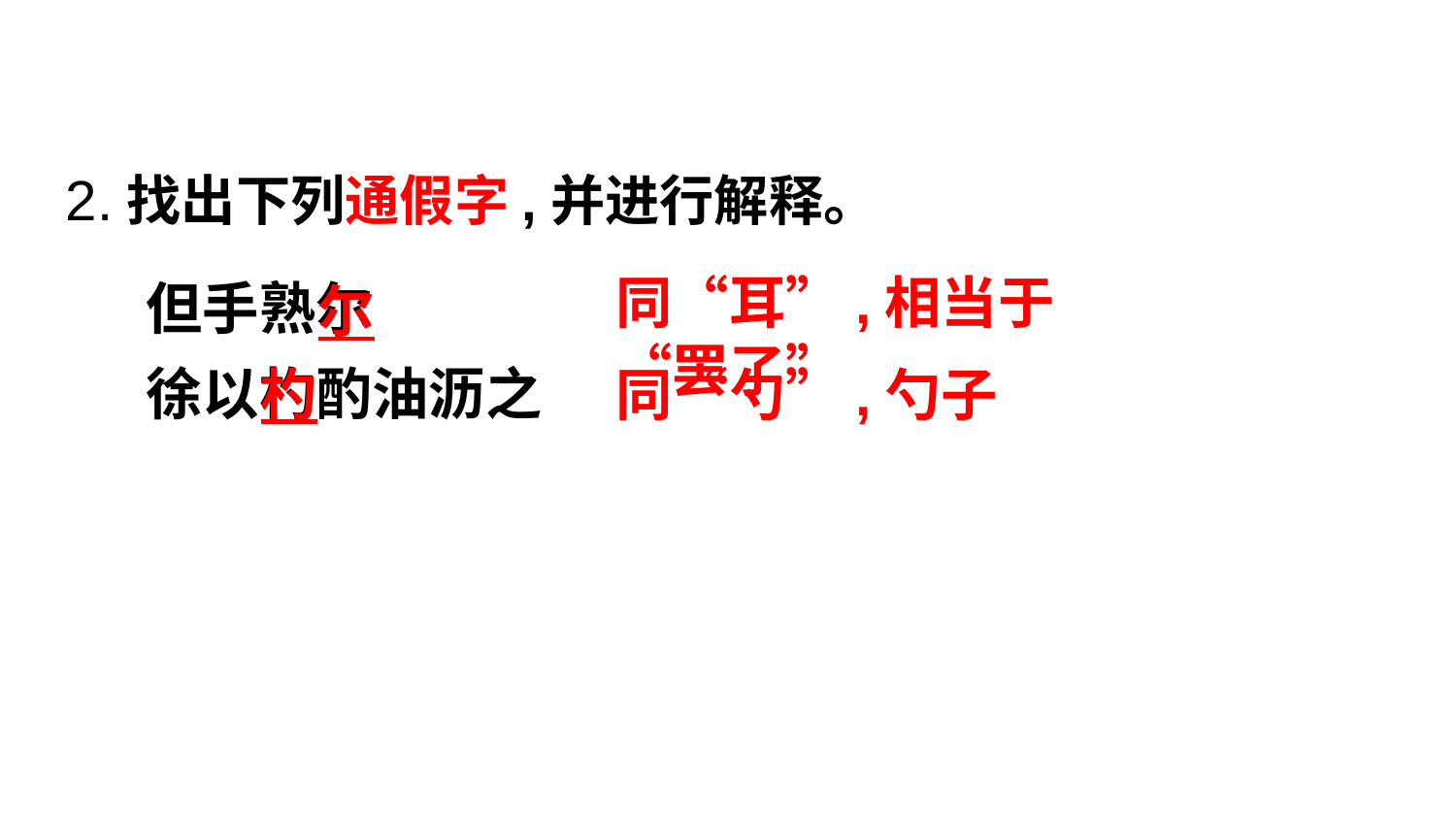

2.找出下列通假字,并进行解释。
但手熟尔
徐以杓酌油沥之
尔
同“耳”,相当于“罢了”
杓
同“勺”,勺子